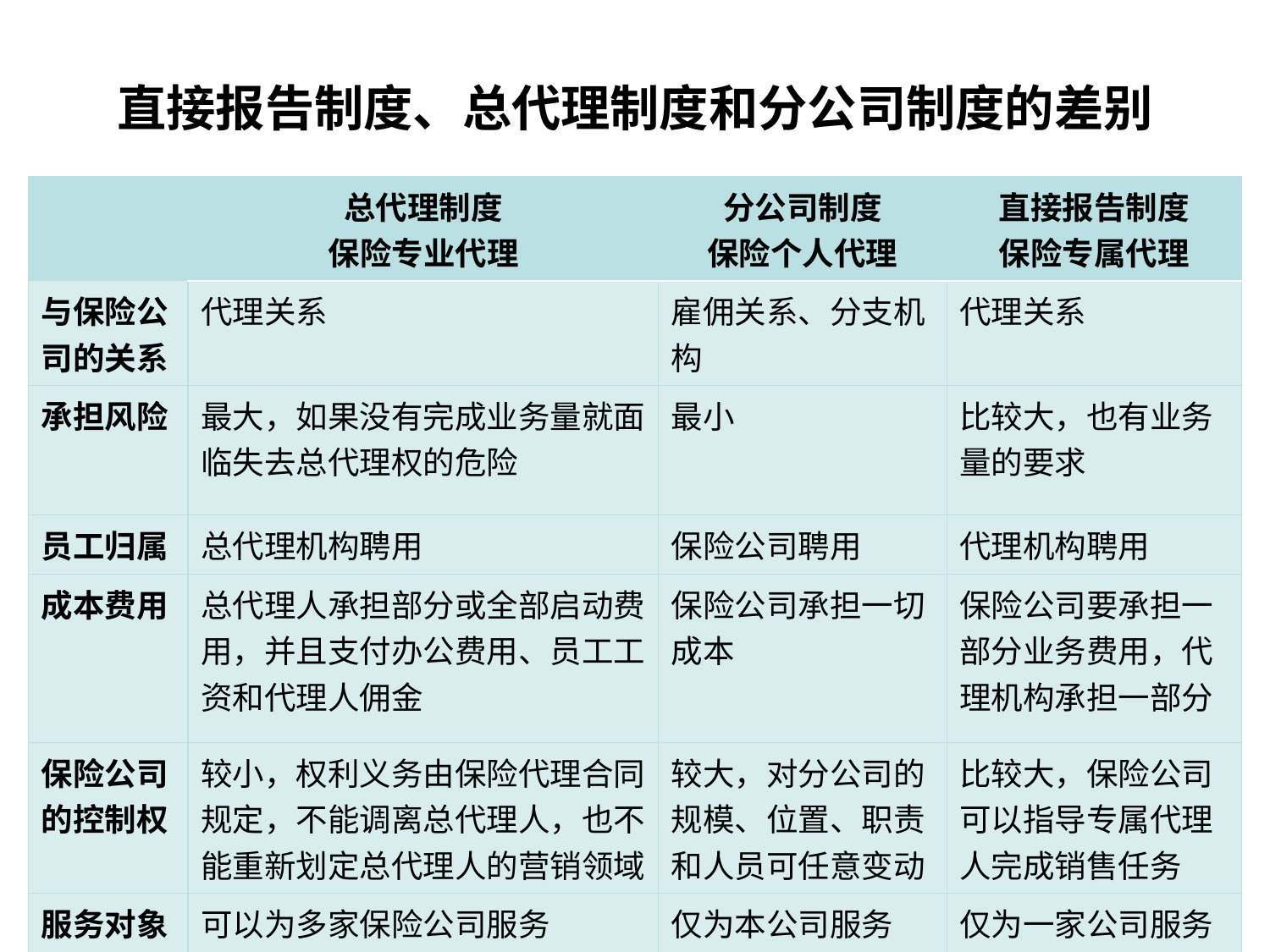

# 直接报告制度、总代理制度和分公司制度的差别
|  | 总代理制度 保险专业代理 | 分公司制度 保险个人代理 | 直接报告制度 保险专属代理 |
| --- | --- | --- | --- |
| 与保险公司的关系 | 代理关系 | 雇佣关系、分支机构 | 代理关系 |
| 承担风险 | 最大，如果没有完成业务量就面临失去总代理权的危险 | 最小 | 比较大，也有业务量的要求 |
| 员工归属 | 总代理机构聘用 | 保险公司聘用 | 代理机构聘用 |
| 成本费用 | 总代理人承担部分或全部启动费用，并且支付办公费用、员工工资和代理人佣金 | 保险公司承担一切成本 | 保险公司要承担一部分业务费用，代理机构承担一部分 |
| 保险公司的控制权 | 较小，权利义务由保险代理合同规定，不能调离总代理人，也不能重新划定总代理人的营销领域 | 较大，对分公司的规模、位置、职责和人员可任意变动 | 比较大，保险公司可以指导专属代理人完成销售任务 |
| 服务对象 | 可以为多家保险公司服务 | 仅为本公司服务 | 仅为一家公司服务 |